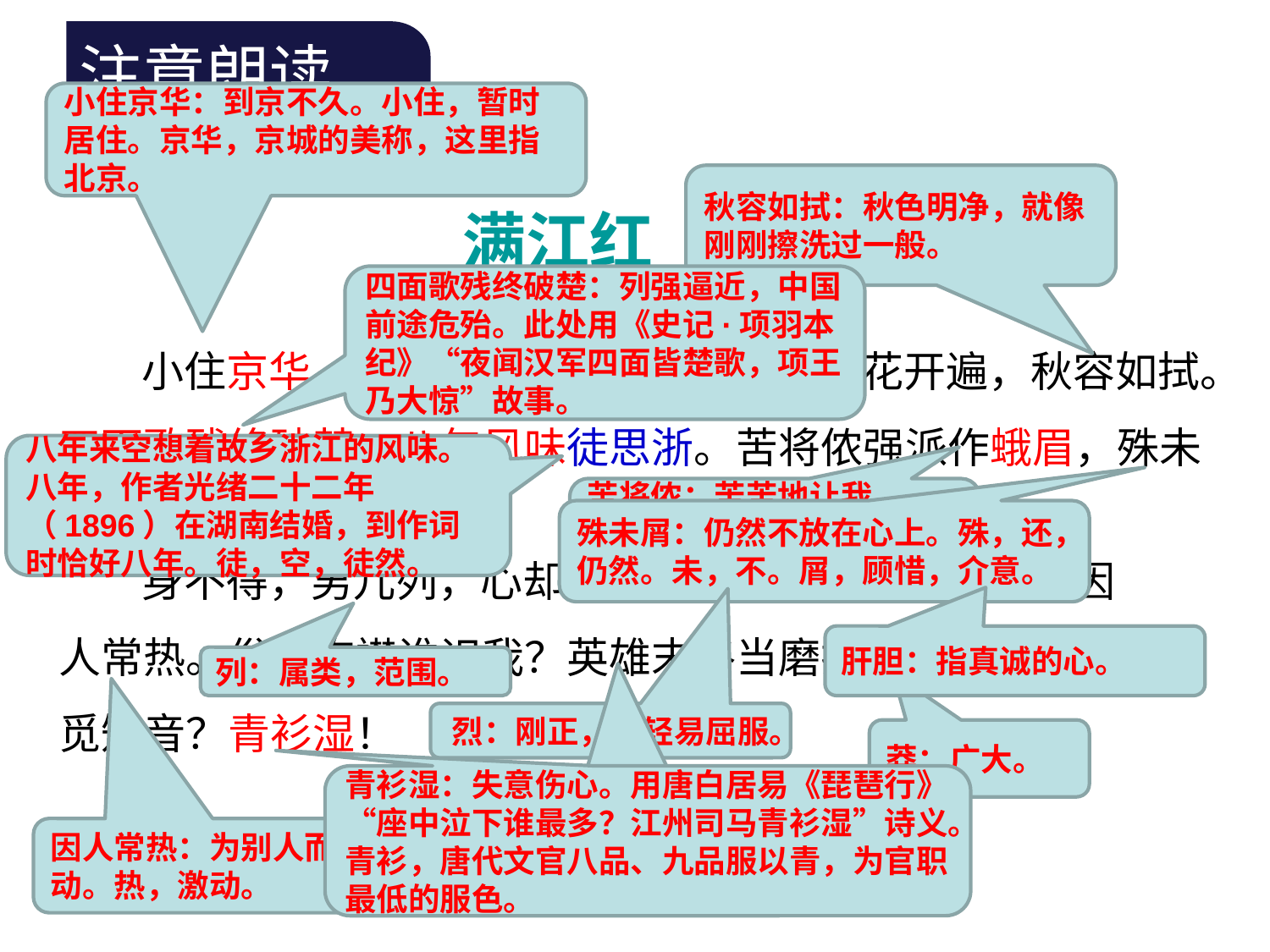

注意朗读

小住京华：到京不久。小住，暂时居住。京华，京城的美称，这里指北京。
秋容如拭：秋色明净，就像刚刚擦洗过一般。
满江红
四面歌残终破楚：列强逼近，中国前途危殆。此处用《史记·项羽本纪》“夜闻汉军四面皆楚歌，项王乃大惊”故事。
 小住京华，早又是中秋佳节。为篱下黄花开遍，秋容如拭。四面歌残终破楚，八年风味徒思浙。苦将侬强派作蛾眉，殊未屑！
八年来空想着故乡浙江的风味。八年，作者光绪二十二年（1896）在湖南结婚，到作词时恰好八年。徒，空，徒然。
苦将侬：苦苦地让我。
蛾眉：美女的代称，这里指女子。
 身不得，男儿列，心却比，男儿烈。算平生肝胆，因人常热。俗子胸襟谁识我？英雄末路当磨折。莽红尘何处觅知音？青衫湿！
殊未屑：仍然不放在心上。殊，还，仍然。未，不。屑，顾惜，介意。
肝胆：指真诚的心。
列：属类，范围。
烈：刚正，不轻易屈服。
莽：广大。
青衫湿：失意伤心。用唐白居易《琵琶行》“座中泣下谁最多？江州司马青衫湿”诗义。青衫，唐代文官八品、九品服以青，为官职最低的服色。
末路：路途的终点，比喻失意潦倒或没有前途的境地。
因人常热：为别人而屡屡激动。热，激动。